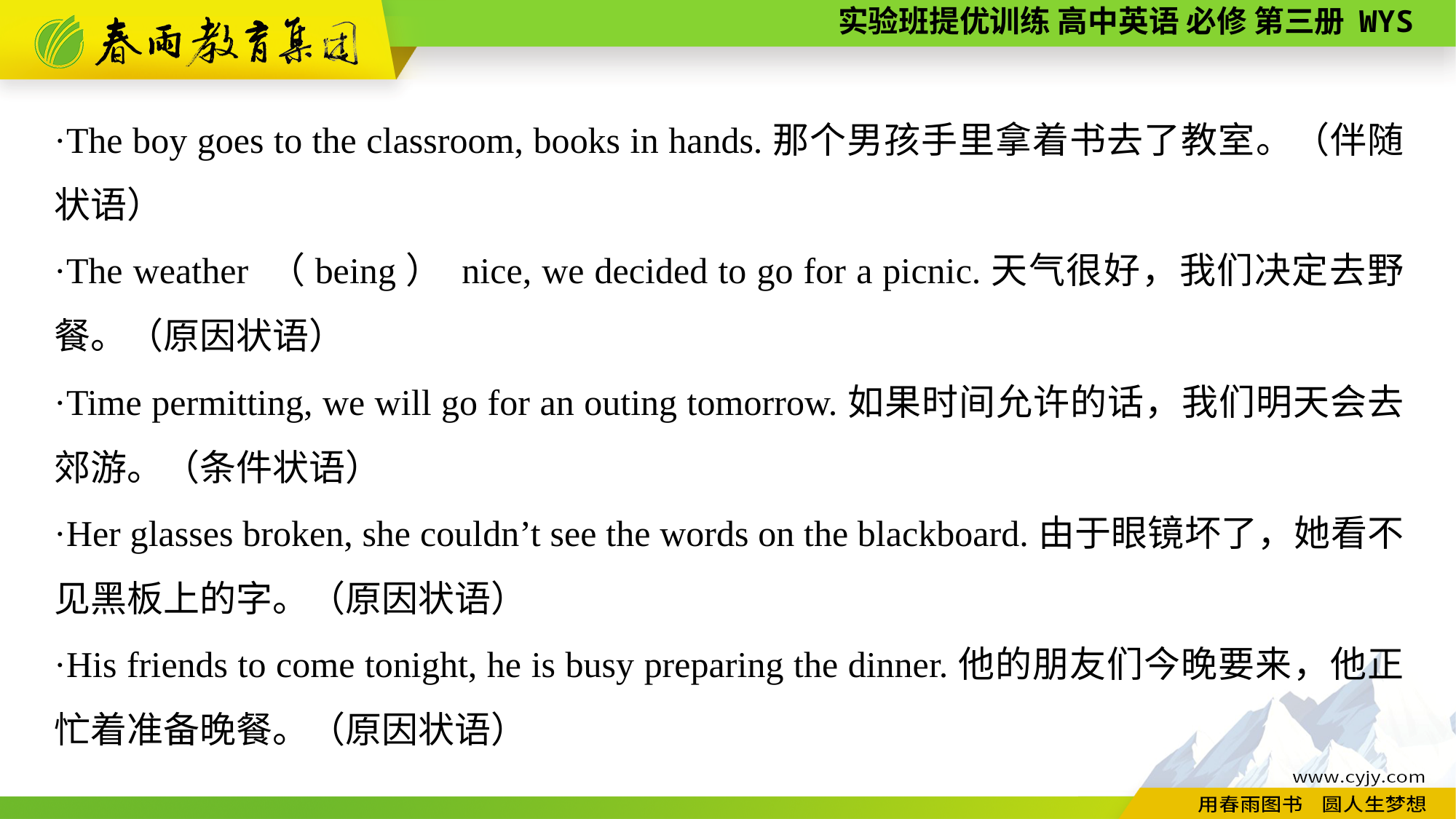

·The boy goes to the classroom, books in hands.那个男孩手里拿着书去了教室。（伴随状语）
·The weather （being） nice, we decided to go for a picnic.天气很好，我们决定去野餐。（原因状语）
·Time permitting, we will go for an outing tomorrow.如果时间允许的话，我们明天会去郊游。（条件状语）
·Her glasses broken, she couldn’t see the words on the blackboard.由于眼镜坏了，她看不见黑板上的字。（原因状语）
·His friends to come tonight, he is busy preparing the dinner.他的朋友们今晚要来，他正忙着准备晚餐。（原因状语）